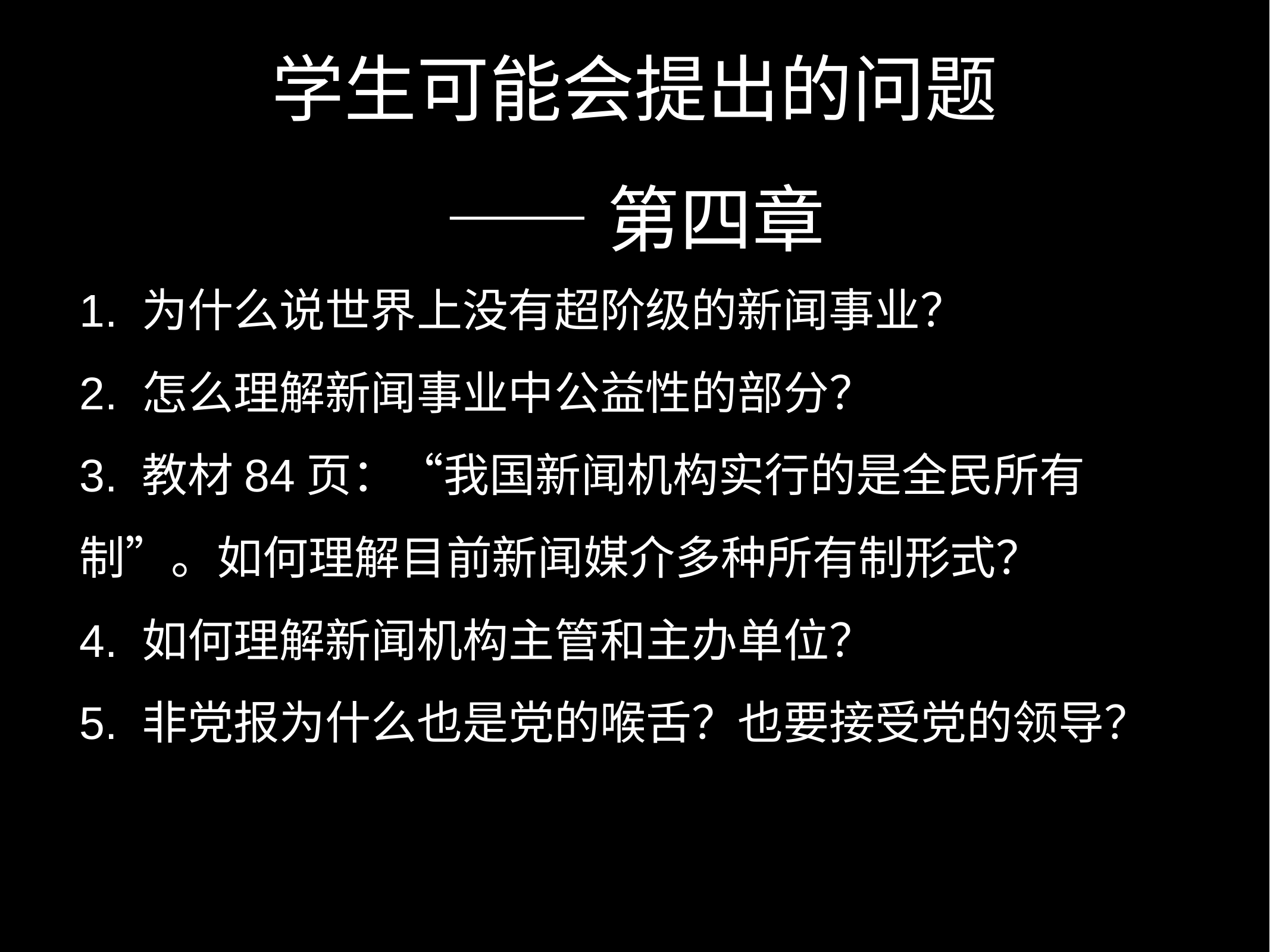

# 学生可能会提出的问题
——第四章
1. 为什么说世界上没有超阶级的新闻事业？
2. 怎么理解新闻事业中公益性的部分？
3. 教材84页：“我国新闻机构实行的是全民所有制”。如何理解目前新闻媒介多种所有制形式？
4. 如何理解新闻机构主管和主办单位？
5. 非党报为什么也是党的喉舌？也要接受党的领导？